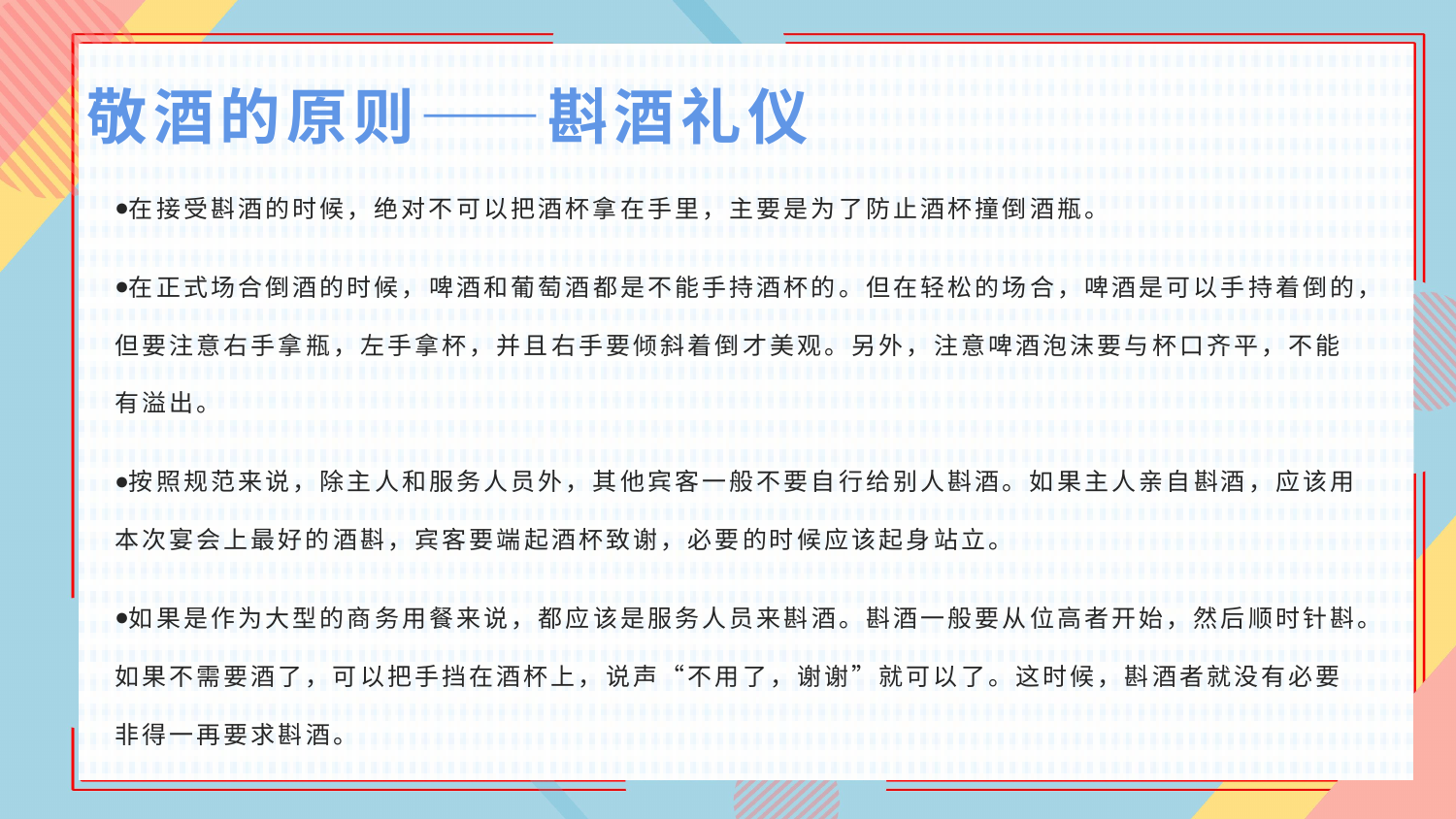

# 敬酒的原则——斟酒礼仪
在接受斟酒的时候，绝对不可以把酒杯拿在手里，主要是为了防止酒杯撞倒酒瓶。
在正式场合倒酒的时候，啤酒和葡萄酒都是不能手持酒杯的。但在轻松的场合，啤酒是可以手持着倒的，但要注意右手拿瓶，左手拿杯，并且右手要倾斜着倒才美观。另外，注意啤酒泡沫要与杯口齐平，不能有溢出。
按照规范来说，除主人和服务人员外，其他宾客一般不要自行给别人斟酒。如果主人亲自斟酒，应该用本次宴会上最好的酒斟，宾客要端起酒杯致谢，必要的时候应该起身站立。
如果是作为大型的商务用餐来说，都应该是服务人员来斟酒。斟酒一般要从位高者开始，然后顺时针斟。如果不需要酒了，可以把手挡在酒杯上，说声“不用了，谢谢”就可以了。这时候，斟酒者就没有必要非得一再要求斟酒。